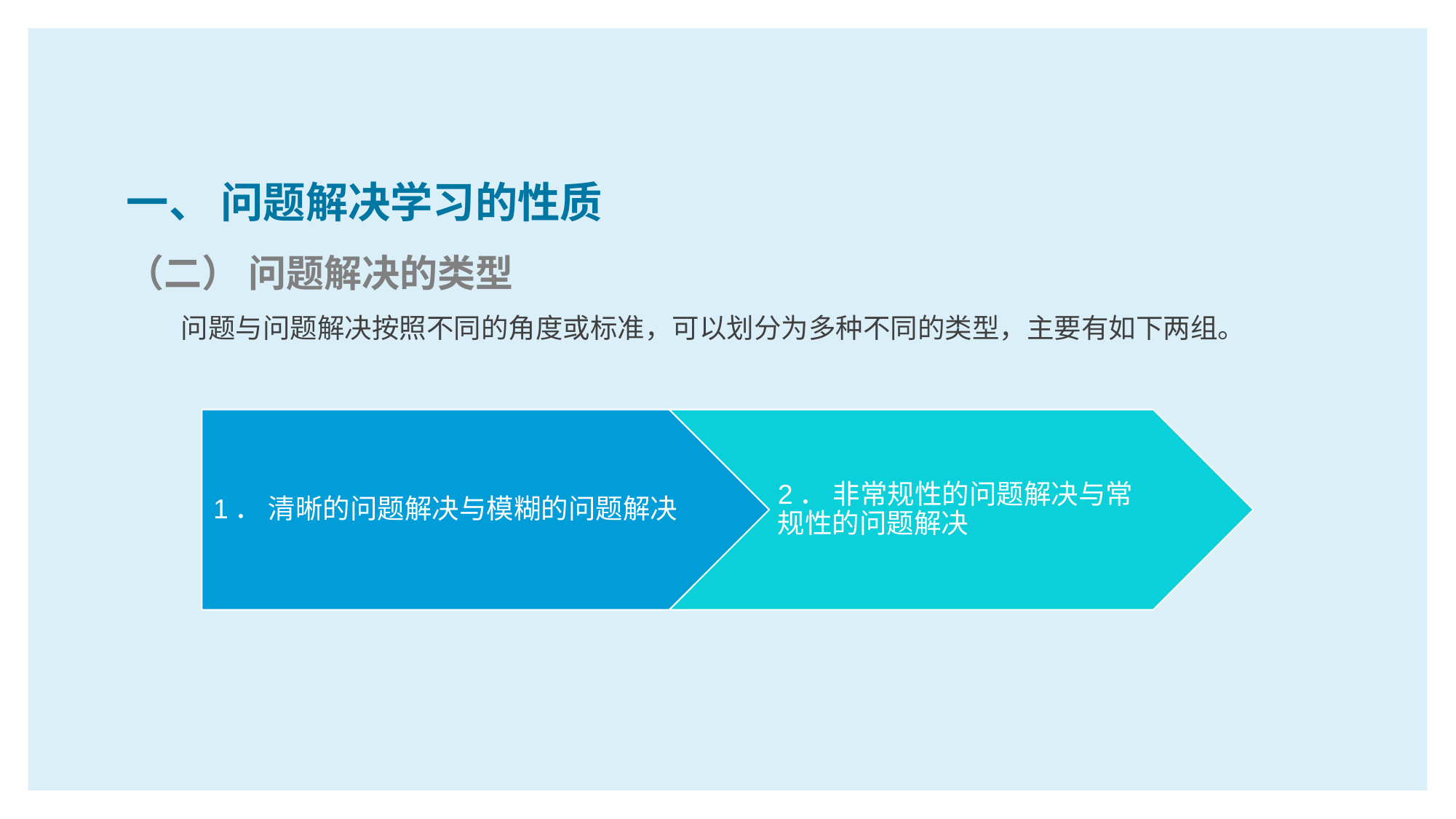

一、 问题解决学习的性质
（二） 问题解决的类型
问题与问题解决按照不同的角度或标准，可以划分为多种不同的类型，主要有如下两组。

1． 清晰的问题解决与模糊的问题解决
2． 非常规性的问题解决与常规性的问题解决